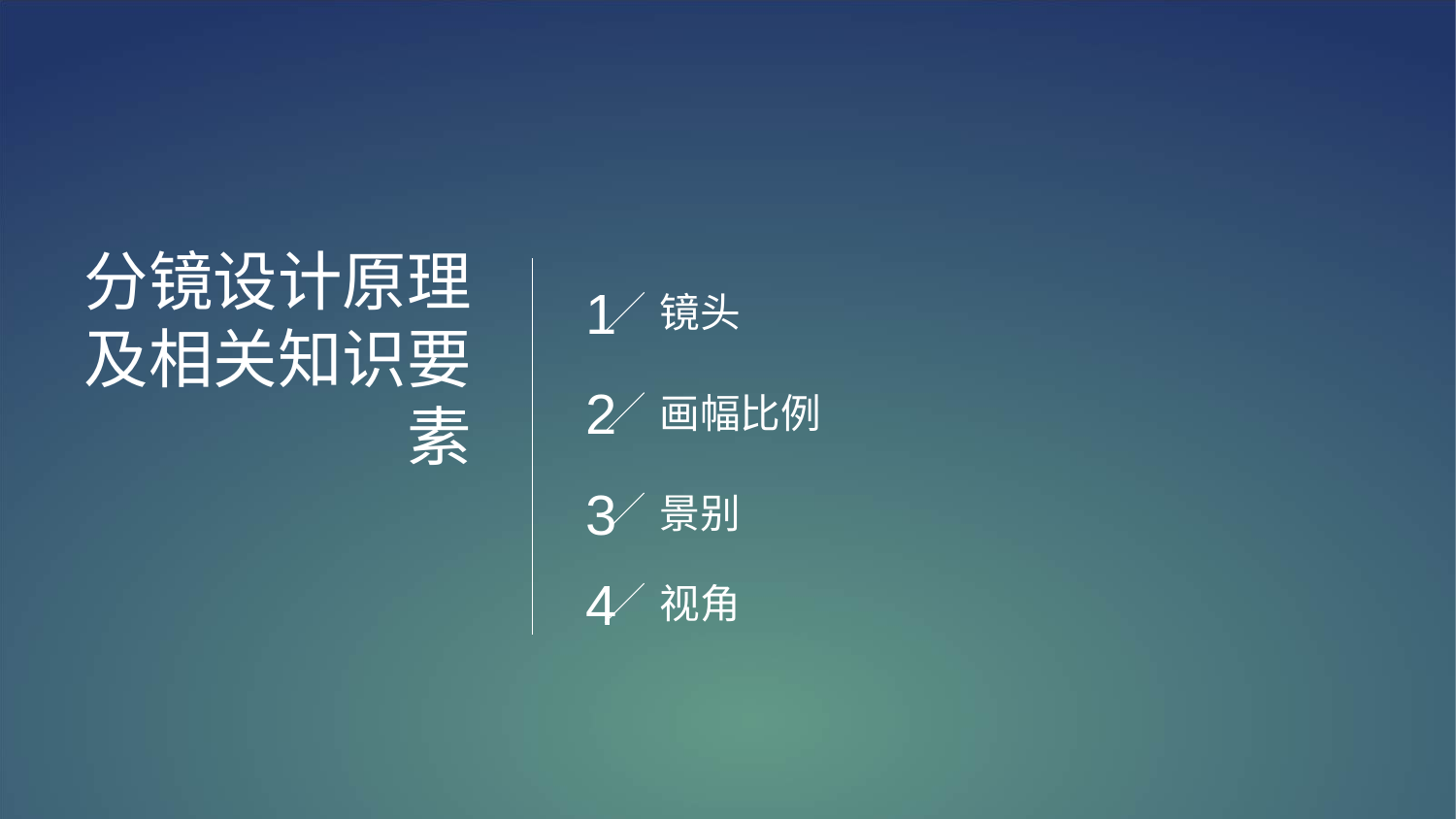

分镜设计原理及相关知识要素
1
镜头
2
画幅比例
3
景别
4
视角